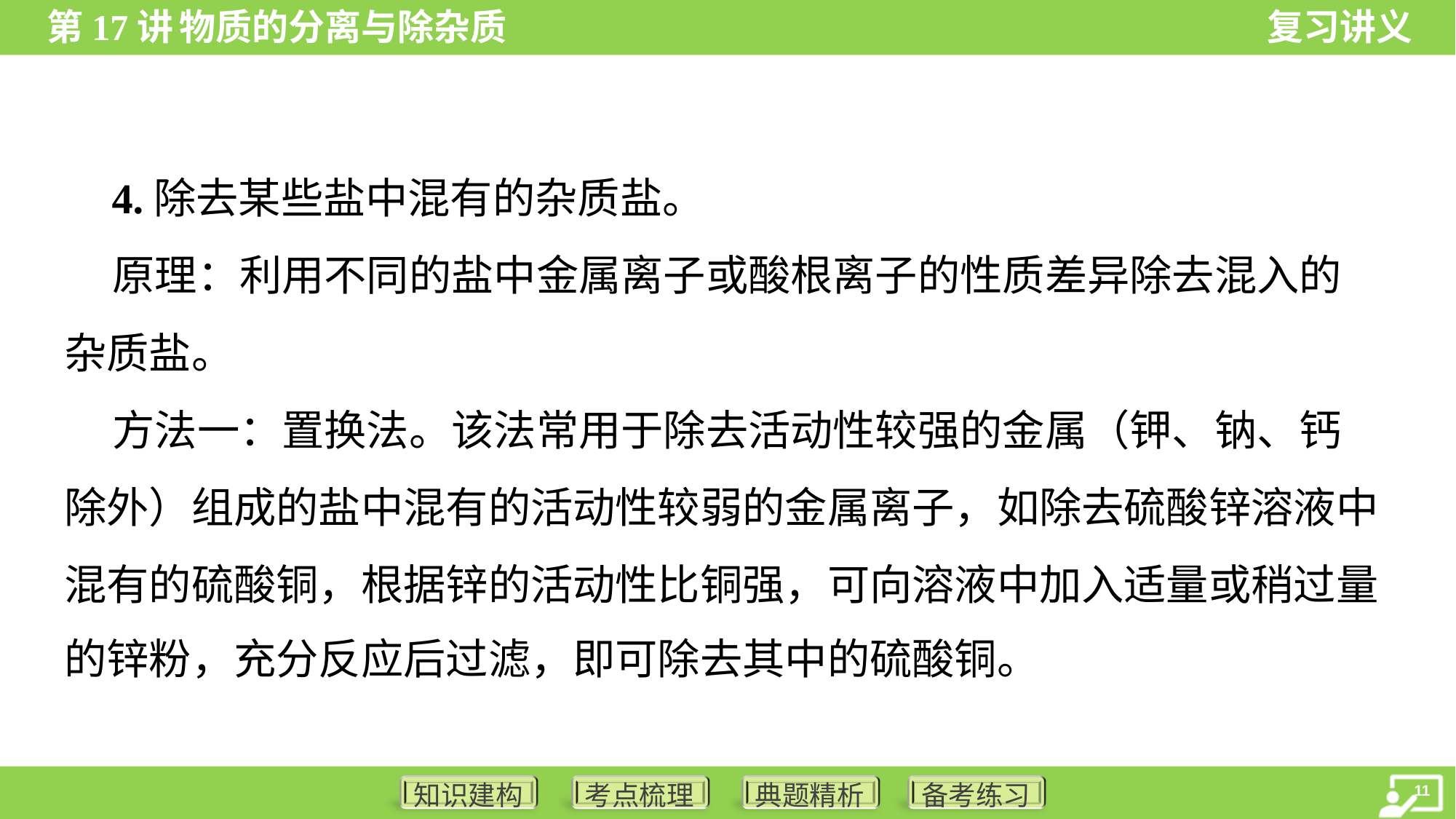

4.除去某些盐中混有的杂质盐。
    原理：利用不同的盐中金属离子或酸根离子的性质差异除去混入的
杂质盐。
    方法一：置换法。该法常用于除去活动性较强的金属（钾、钠、钙
除外）组成的盐中混有的活动性较弱的金属离子，如除去硫酸锌溶液中
混有的硫酸铜，根据锌的活动性比铜强，可向溶液中加入适量或稍过量
的锌粉，充分反应后过滤，即可除去其中的硫酸铜。